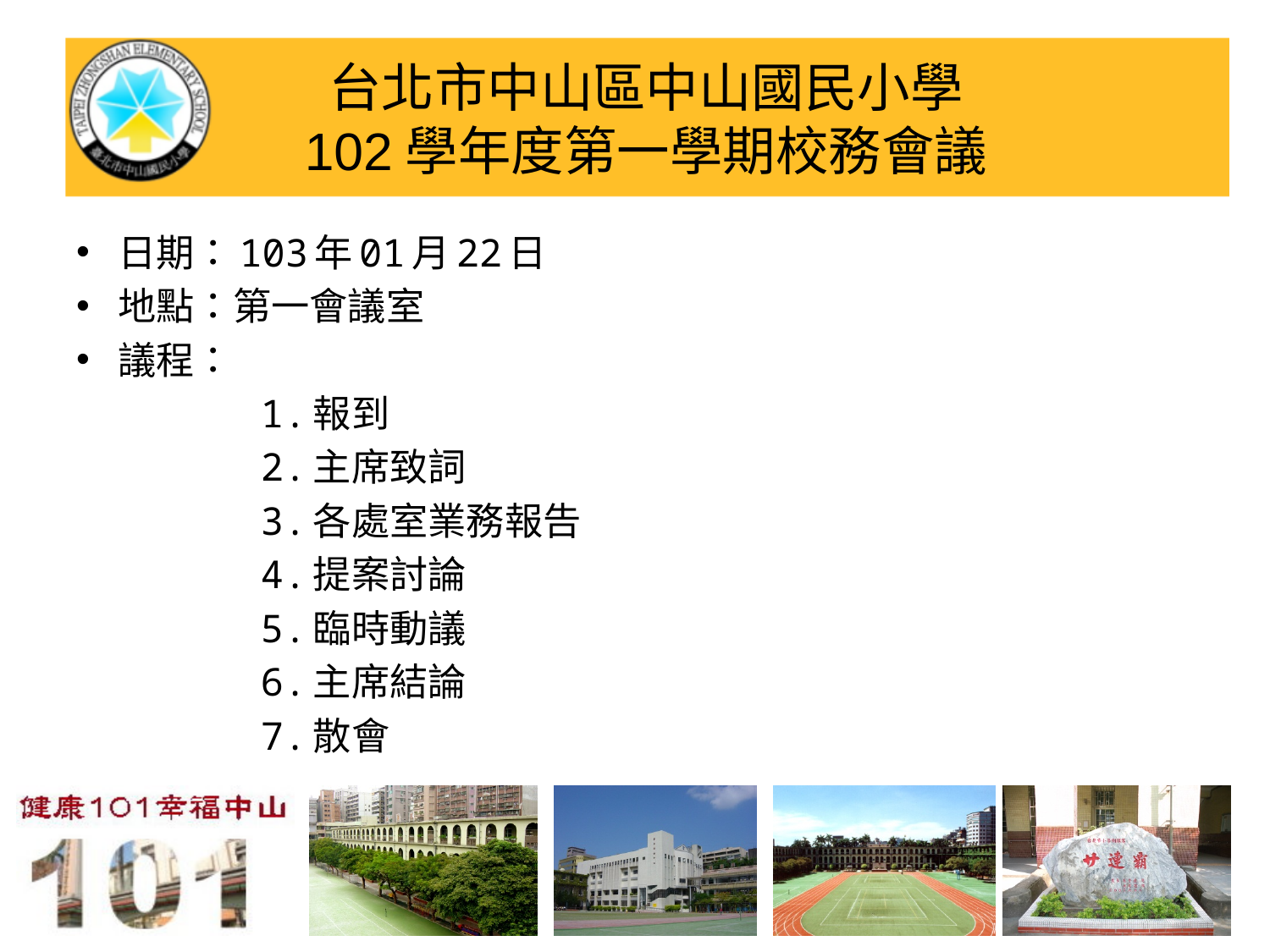

# 台北市中山區中山國民小學 102學年度第一學期校務會議
日期：103年01月22日
地點：第一會議室
議程：
        1.報到
        2.主席致詞
        3.各處室業務報告
        4.提案討論
        5.臨時動議
        6.主席結論
        7.散會